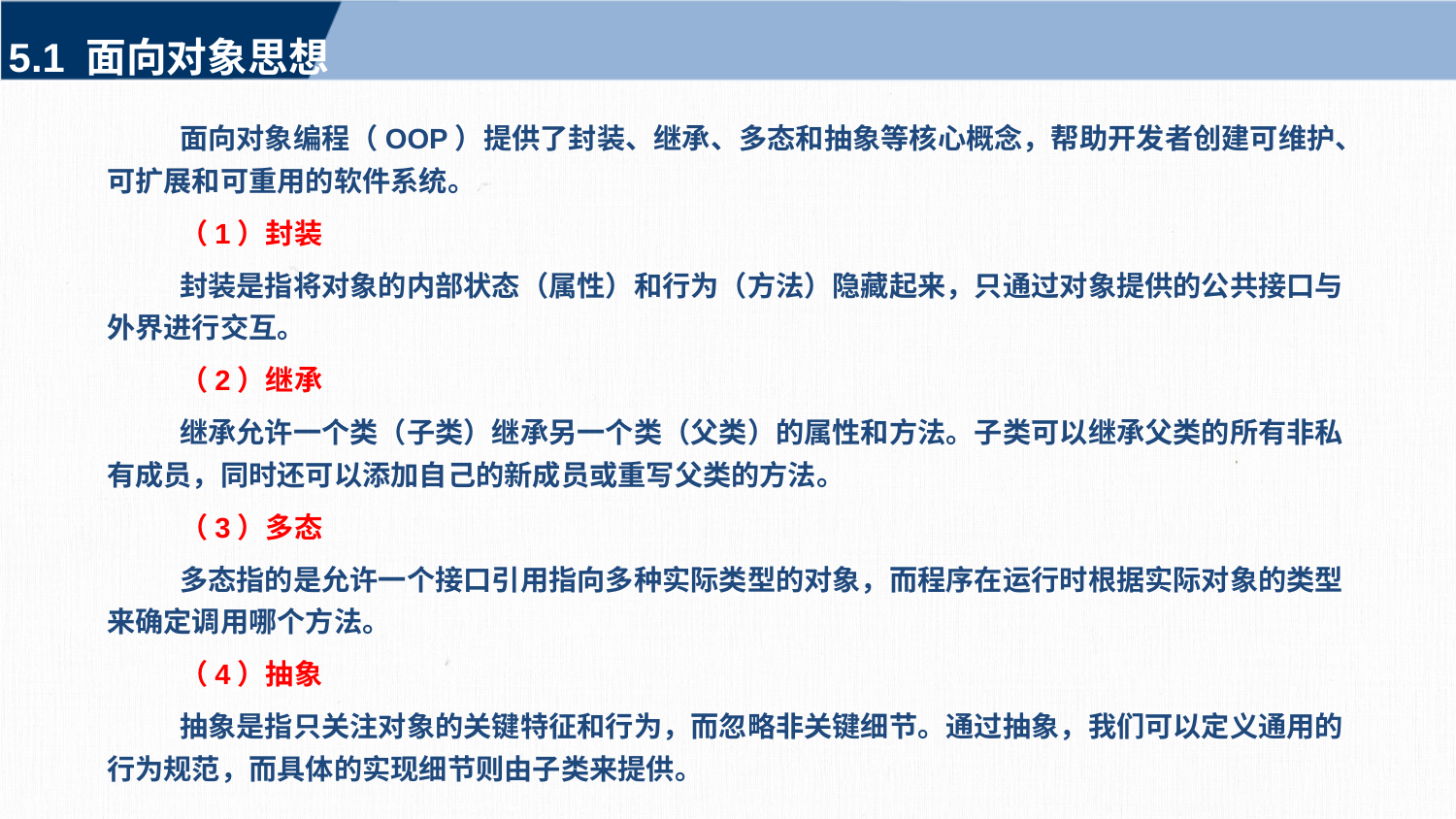

5.1 面向对象思想

面向对象编程（OOP）提供了封装、继承、多态和抽象等核心概念，帮助开发者创建可维护、可扩展和可重用的软件系统。
（1）封装
封装是指将对象的内部状态（属性）和行为（方法）隐藏起来，只通过对象提供的公共接口与外界进行交互。
（2）继承
继承允许一个类（子类）继承另一个类（父类）的属性和方法。子类可以继承父类的所有非私有成员，同时还可以添加自己的新成员或重写父类的方法。
（3）多态
多态指的是允许一个接口引用指向多种实际类型的对象，而程序在运行时根据实际对象的类型来确定调用哪个方法。
（4）抽象
抽象是指只关注对象的关键特征和行为，而忽略非关键细节。通过抽象，我们可以定义通用的行为规范，而具体的实现细节则由子类来提供。